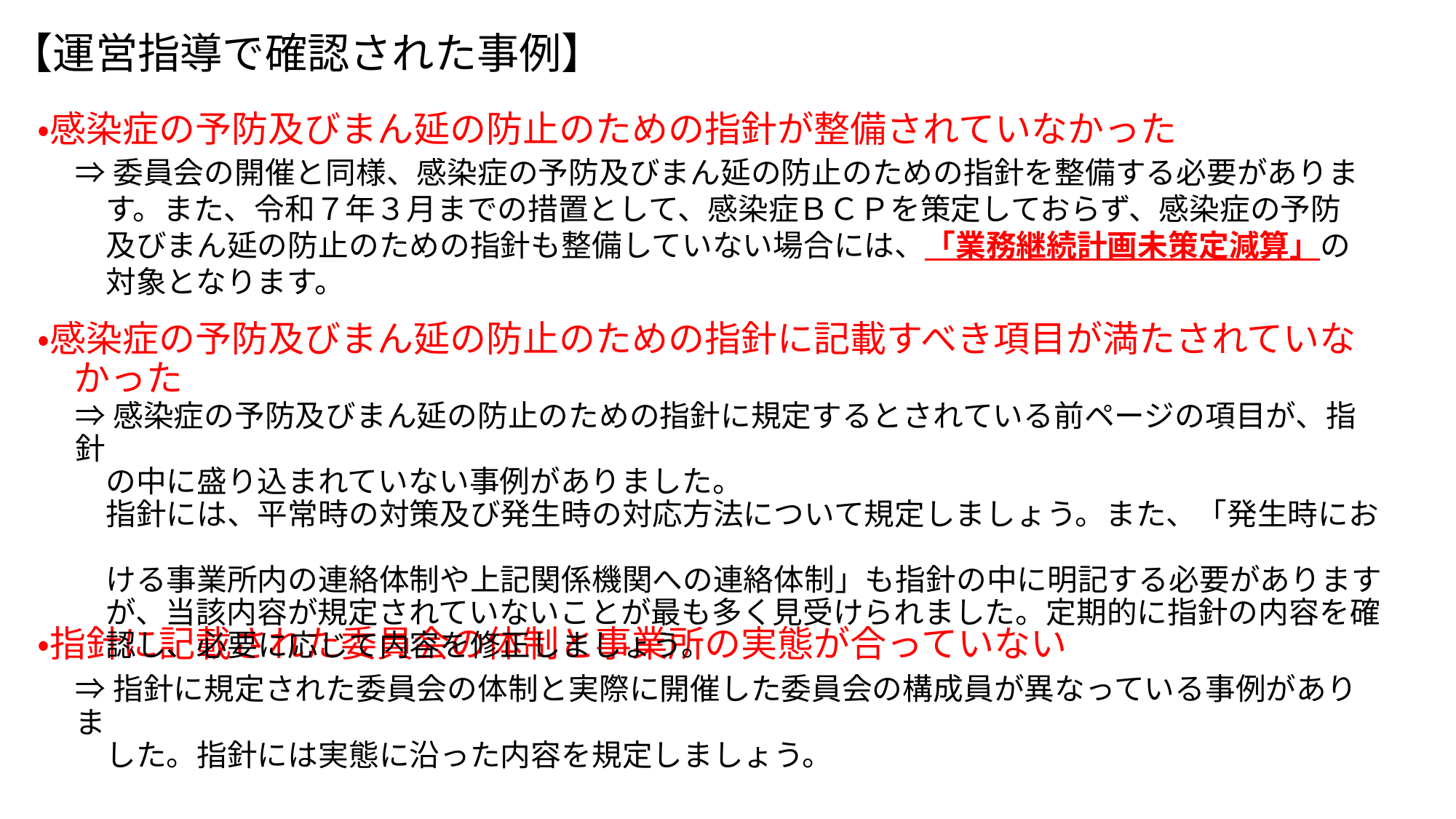

【運営指導で確認された事例】

・感染症の予防及びまん延の防止のための指針が整備されていなかった

・感染症の予防及びまん延の防止のための指針に記載すべき項目が満たされていな
　かった

・指針に記載された委員会の体制と事業所の実態が合っていない

⇒委員会の開催と同様、感染症の予防及びまん延の防止のための指針を整備する必要がありま
　す。また、令和７年３月までの措置として、感染症ＢＣＰを策定しておらず、感染症の予防
　及びまん延の防止のための指針も整備していない場合には、「業務継続計画未策定減算」の
　対象となります。
⇒感染症の予防及びまん延の防止のための指針に規定するとされている前ページの項目が、指針
　の中に盛り込まれていない事例がありました。
　指針には、平常時の対策及び発生時の対応方法について規定しましょう。また、「発生時にお
　ける事業所内の連絡体制や上記関係機関への連絡体制」も指針の中に明記する必要があります
　が、当該内容が規定されていないことが最も多く見受けられました。定期的に指針の内容を確
　認し、必要に応じて内容を修正しましょう。
⇒指針に規定された委員会の体制と実際に開催した委員会の構成員が異なっている事例がありま
　した。指針には実態に沿った内容を規定しましょう。